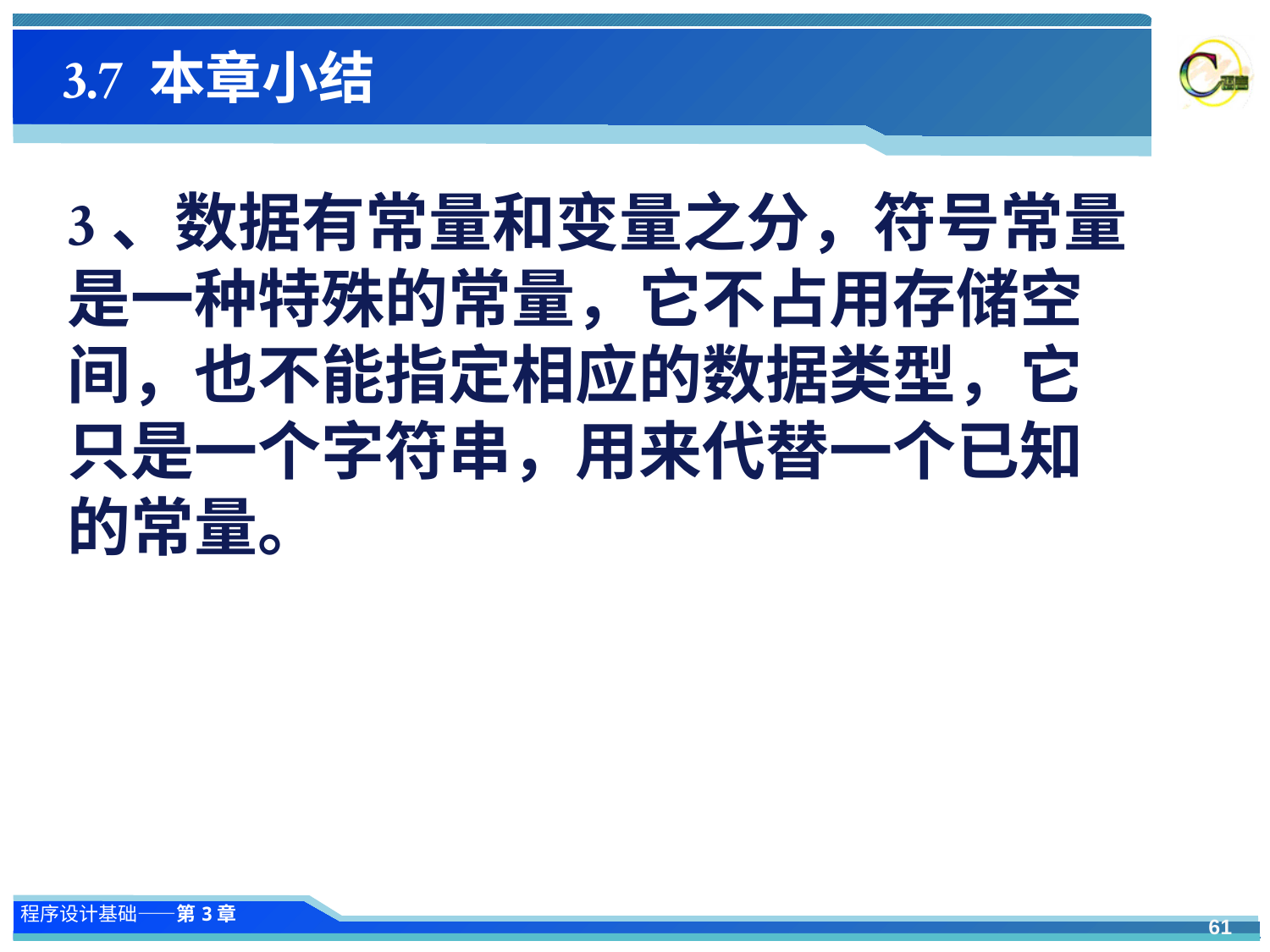

3.7 本章小结
3、数据有常量和变量之分，符号常量是一种特殊的常量，它不占用存储空间，也不能指定相应的数据类型，它只是一个字符串，用来代替一个已知的常量。
61